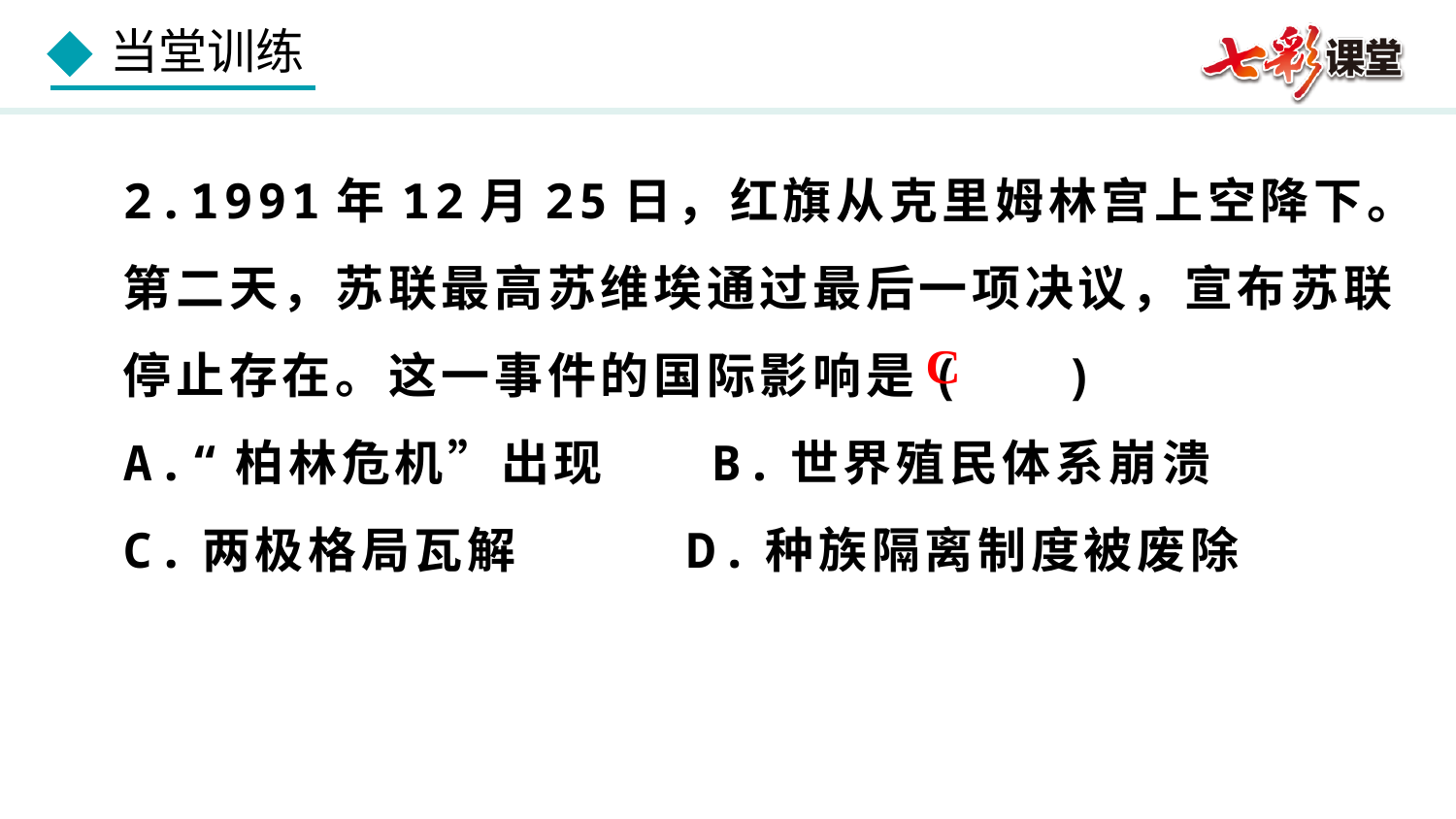

2.1991年12月25日，红旗从克里姆林宫上空降下。第二天，苏联最高苏维埃通过最后一项决议，宣布苏联停止存在。这一事件的国际影响是(   )
A.“柏林危机”出现      B.世界殖民体系崩溃
C.两极格局瓦解          D.种族隔离制度被废除
C